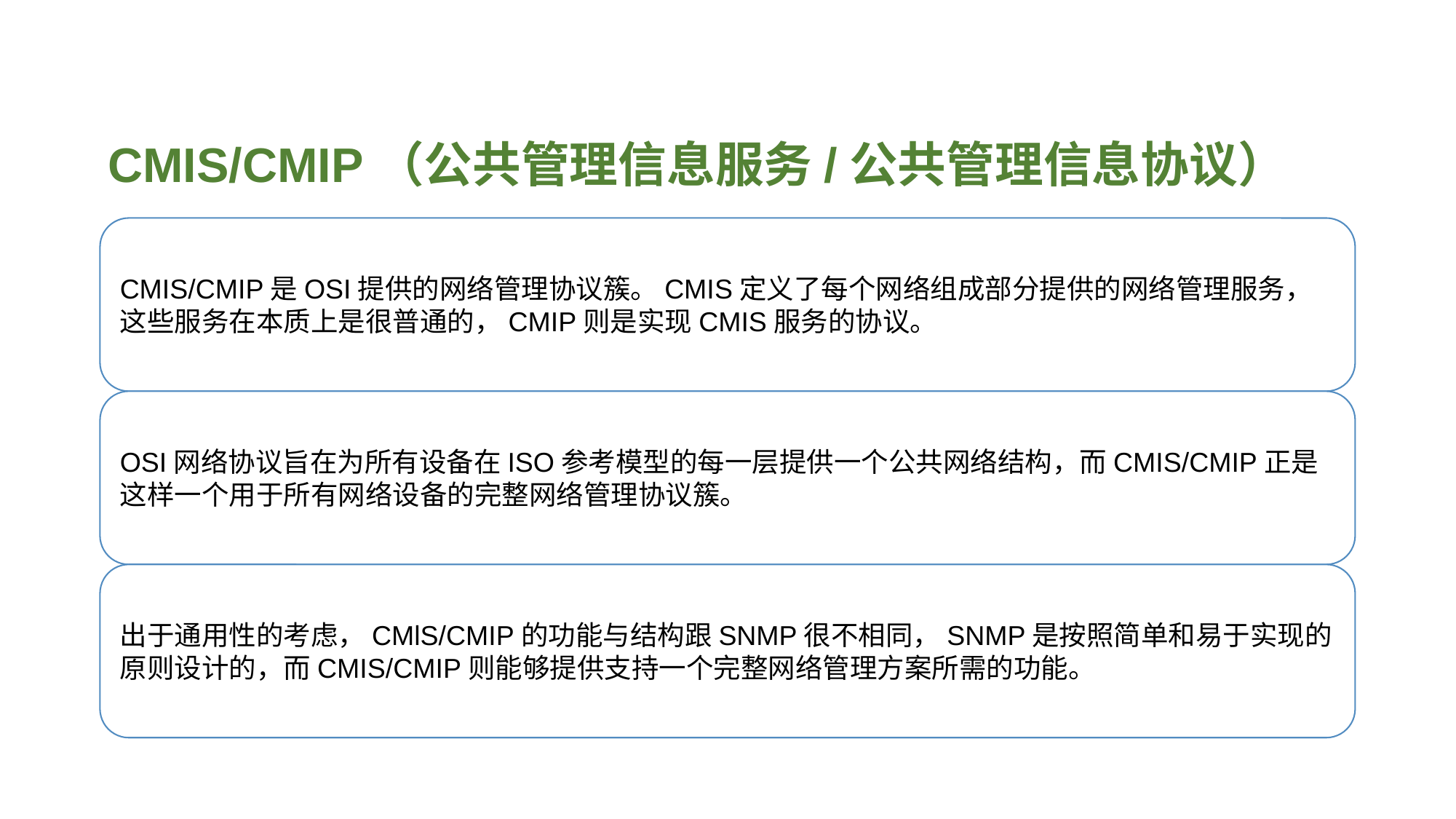

# CMIS/CMIP（公共管理信息服务/公共管理信息协议）
CMIS/CMIP是OSI提供的网络管理协议簇。CMIS定义了每个网络组成部分提供的网络管理服务，这些服务在本质上是很普通的，CMIP则是实现CMIS服务的协议。
OSI网络协议旨在为所有设备在ISO参考模型的每一层提供一个公共网络结构，而CMIS/CMIP正是这样一个用于所有网络设备的完整网络管理协议簇。
出于通用性的考虑，CMlS/CMIP的功能与结构跟SNMP很不相同，SNMP是按照简单和易于实现的原则设计的，而CMIS/CMIP则能够提供支持一个完整网络管理方案所需的功能。